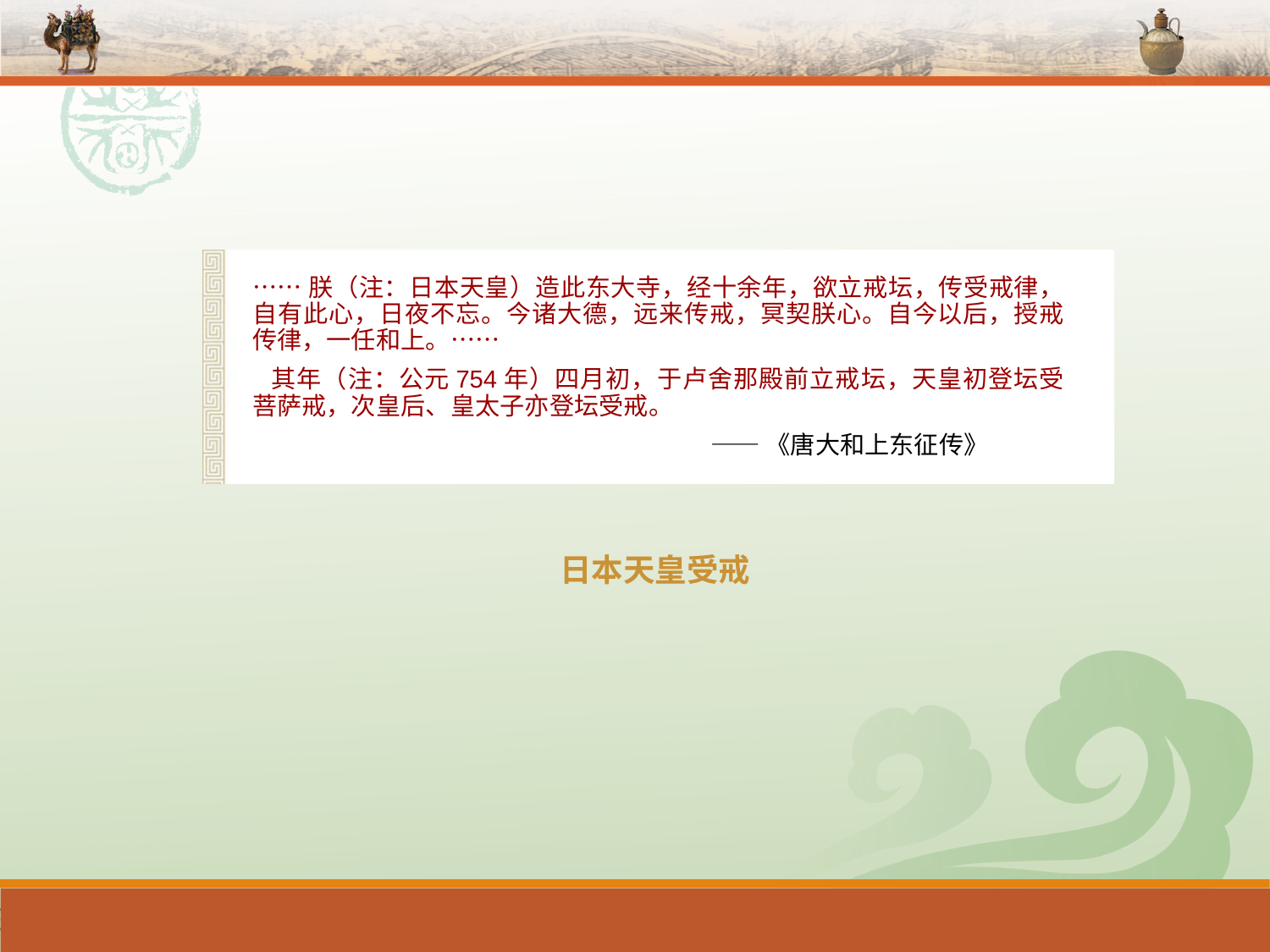

……朕（注：日本天皇）造此东大寺，经十余年，欲立戒坛，传受戒律，自有此心，日夜不忘。今诸大德，远来传戒，冥契朕心。自今以后，授戒传律，一任和上。……
  其年（注：公元754年）四月初，于卢舍那殿前立戒坛，天皇初登坛受菩萨戒，次皇后、皇太子亦登坛受戒。
			              ——《唐大和上东征传》
日本天皇受戒